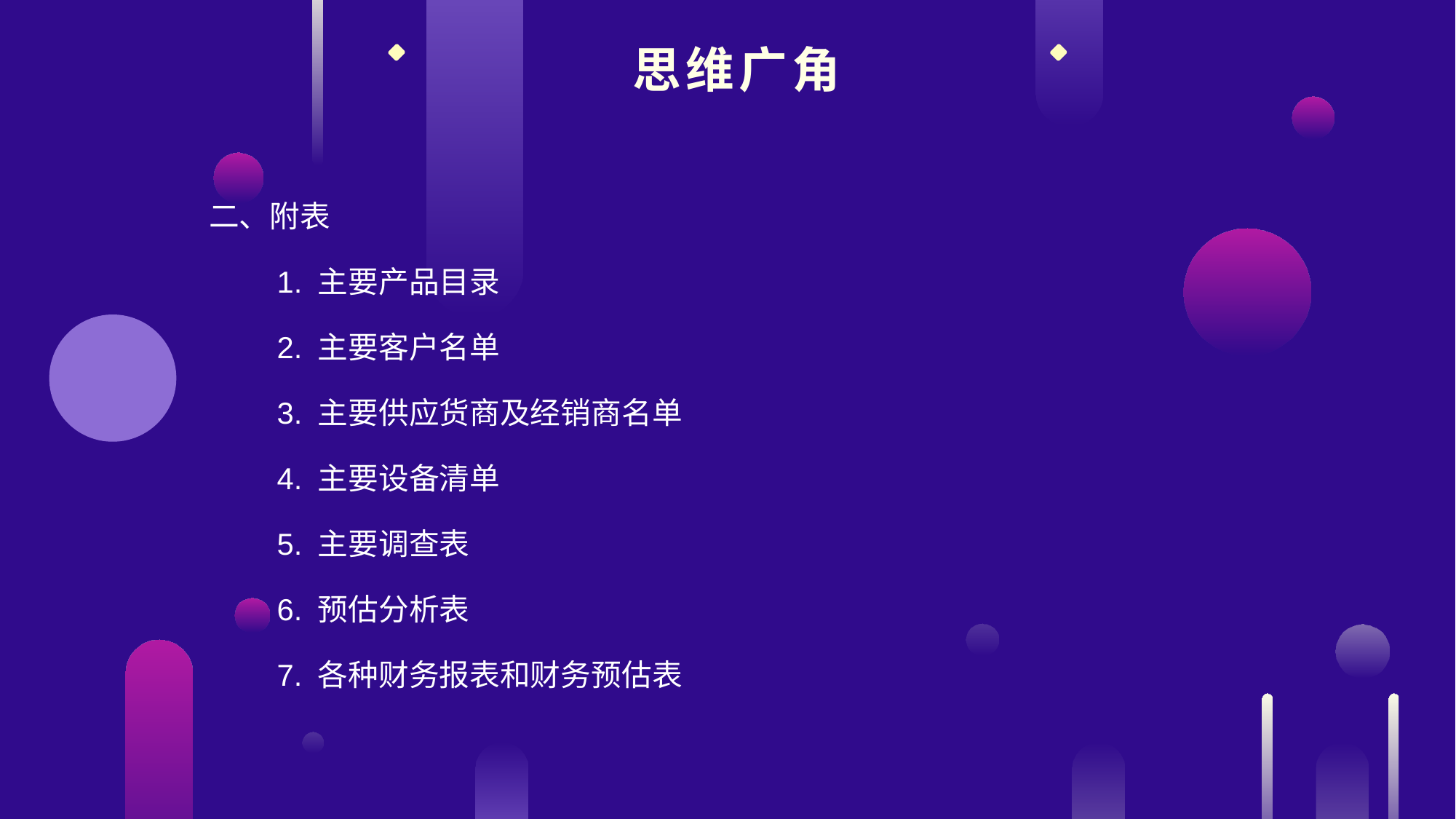

思维广角

二、附表
　　1. 主要产品目录
　　2. 主要客户名单
　　3. 主要供应货商及经销商名单
　　4. 主要设备清单
　　5. 主要调查表
　　6. 预估分析表
　　7. 各种财务报表和财务预估表